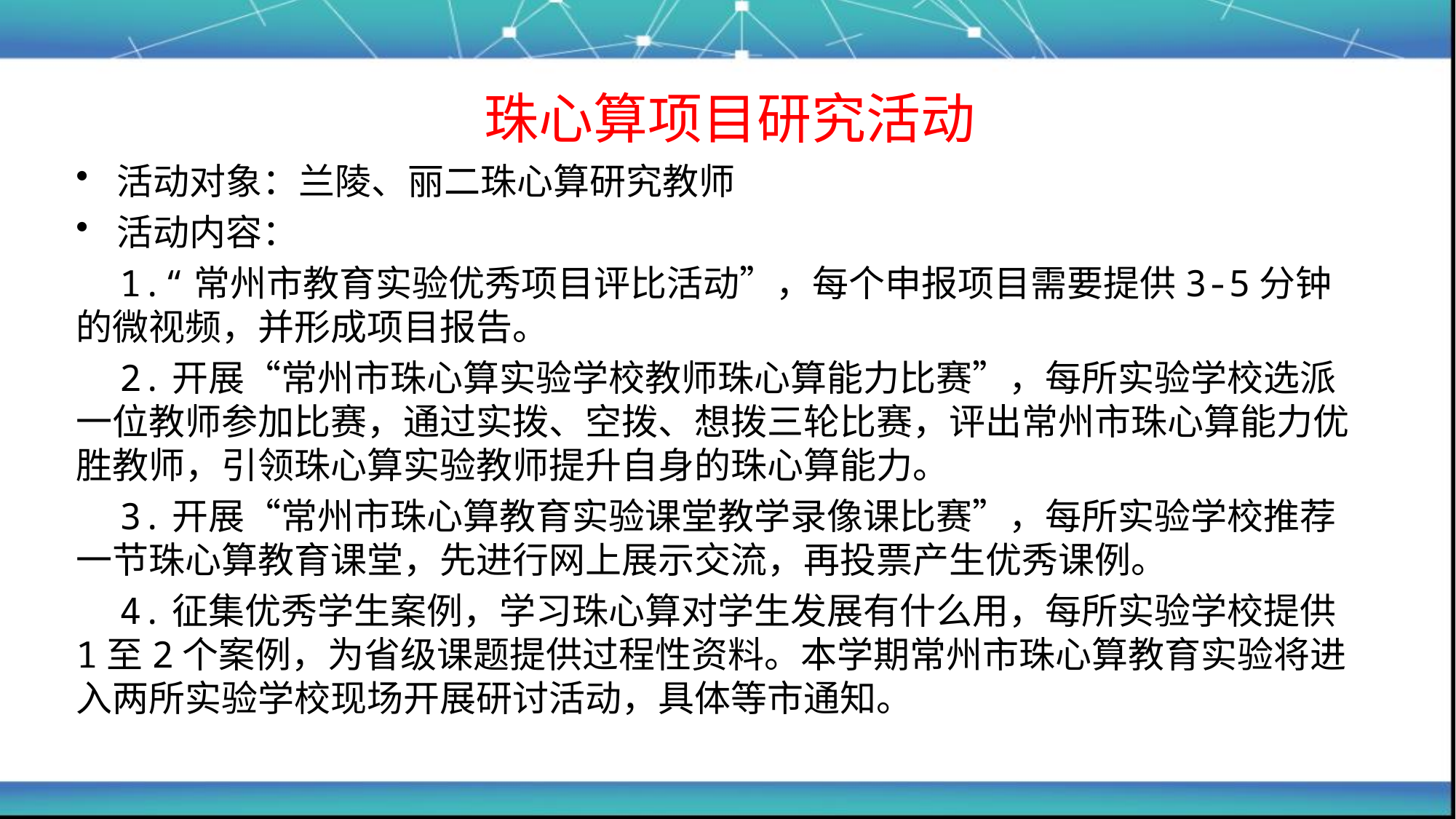

# 珠心算项目研究活动
活动对象：兰陵、丽二珠心算研究教师
活动内容：
  1.“常州市教育实验优秀项目评比活动”，每个申报项目需要提供3-5分钟的微视频，并形成项目报告。
  2.开展“常州市珠心算实验学校教师珠心算能力比赛”，每所实验学校选派一位教师参加比赛，通过实拨、空拨、想拨三轮比赛，评出常州市珠心算能力优胜教师，引领珠心算实验教师提升自身的珠心算能力。
  3.开展“常州市珠心算教育实验课堂教学录像课比赛”，每所实验学校推荐一节珠心算教育课堂，先进行网上展示交流，再投票产生优秀课例。
  4.征集优秀学生案例，学习珠心算对学生发展有什么用，每所实验学校提供1至2个案例，为省级课题提供过程性资料。本学期常州市珠心算教育实验将进入两所实验学校现场开展研讨活动，具体等市通知。